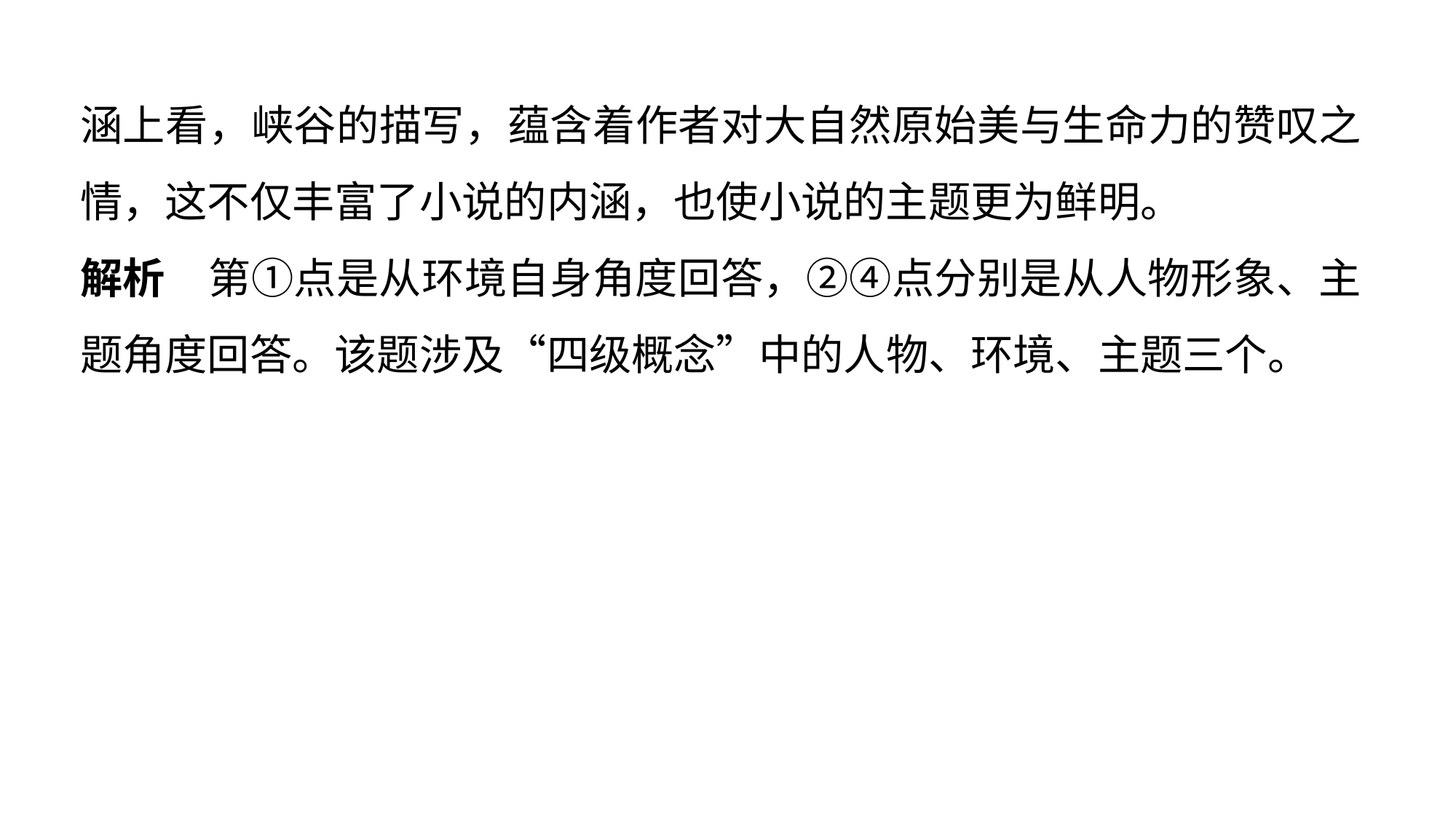

涵上看，峡谷的描写，蕴含着作者对大自然原始美与生命力的赞叹之情，这不仅丰富了小说的内涵，也使小说的主题更为鲜明。
解析　第①点是从环境自身角度回答，②④点分别是从人物形象、主题角度回答。该题涉及“四级概念”中的人物、环境、主题三个。